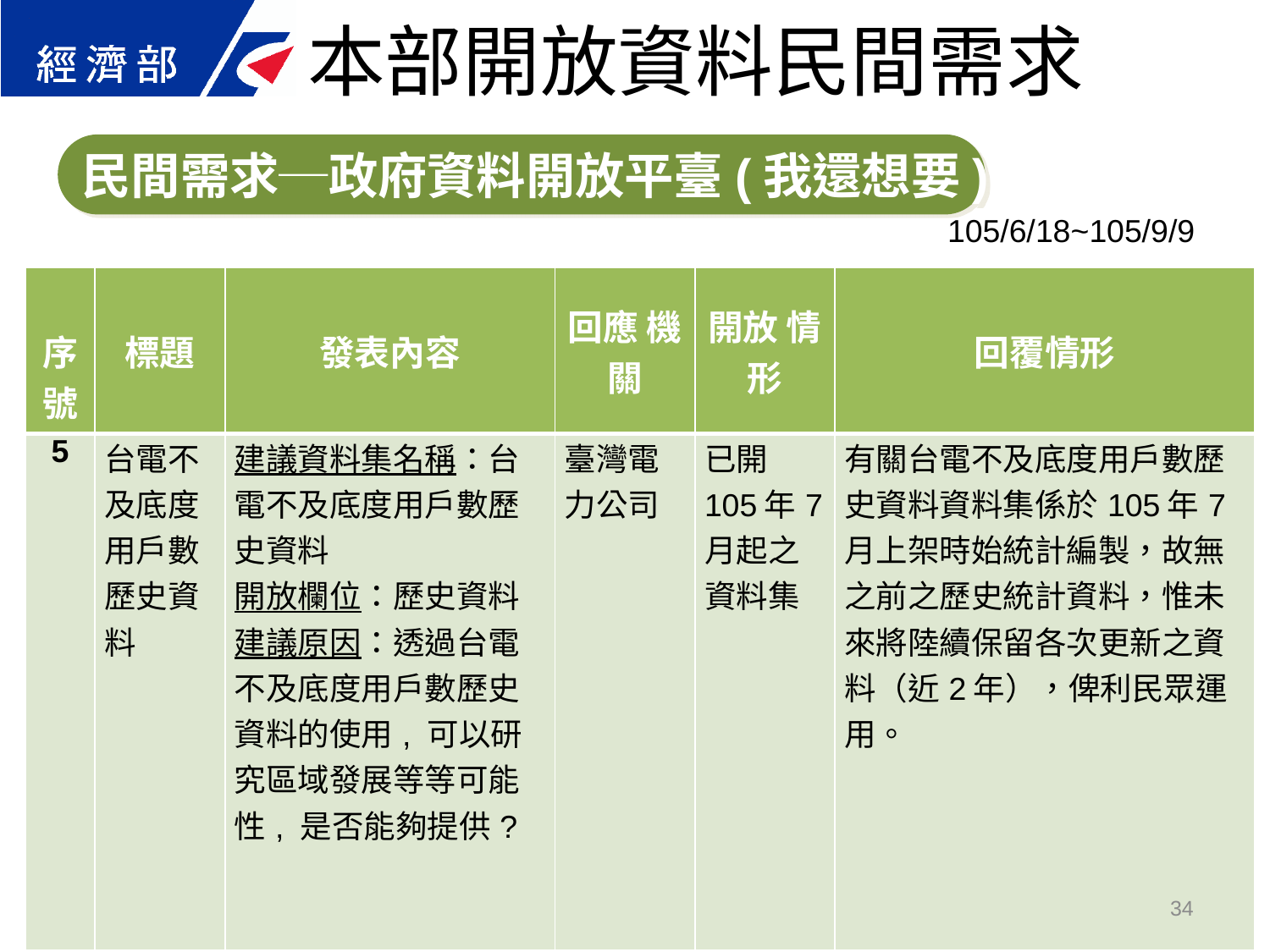

本部開放資料民間需求

民間需求─政府資料開放平臺(我還想要)
105/6/18~105/9/9
| 序號 | 標題 | 發表內容 | 回應 機關 | 開放 情形 | 回覆情形 |
| --- | --- | --- | --- | --- | --- |
| 5 | 台電不及底度用戶數歷史資料 | 建議資料集名稱：台電不及底度用戶數歷史資料 開放欄位：歷史資料 建議原因：透過台電不及底度用戶數歷史資料的使用, 可以研究區域發展等等可能性, 是否能夠提供? | 臺灣電力公司 | 已開105年7月起之資料集 | 有關台電不及底度用戶數歷史資料資料集係於105年7月上架時始統計編製，故無之前之歷史統計資料，惟未來將陸續保留各次更新之資料（近2年），俾利民眾運用。 |
34
34